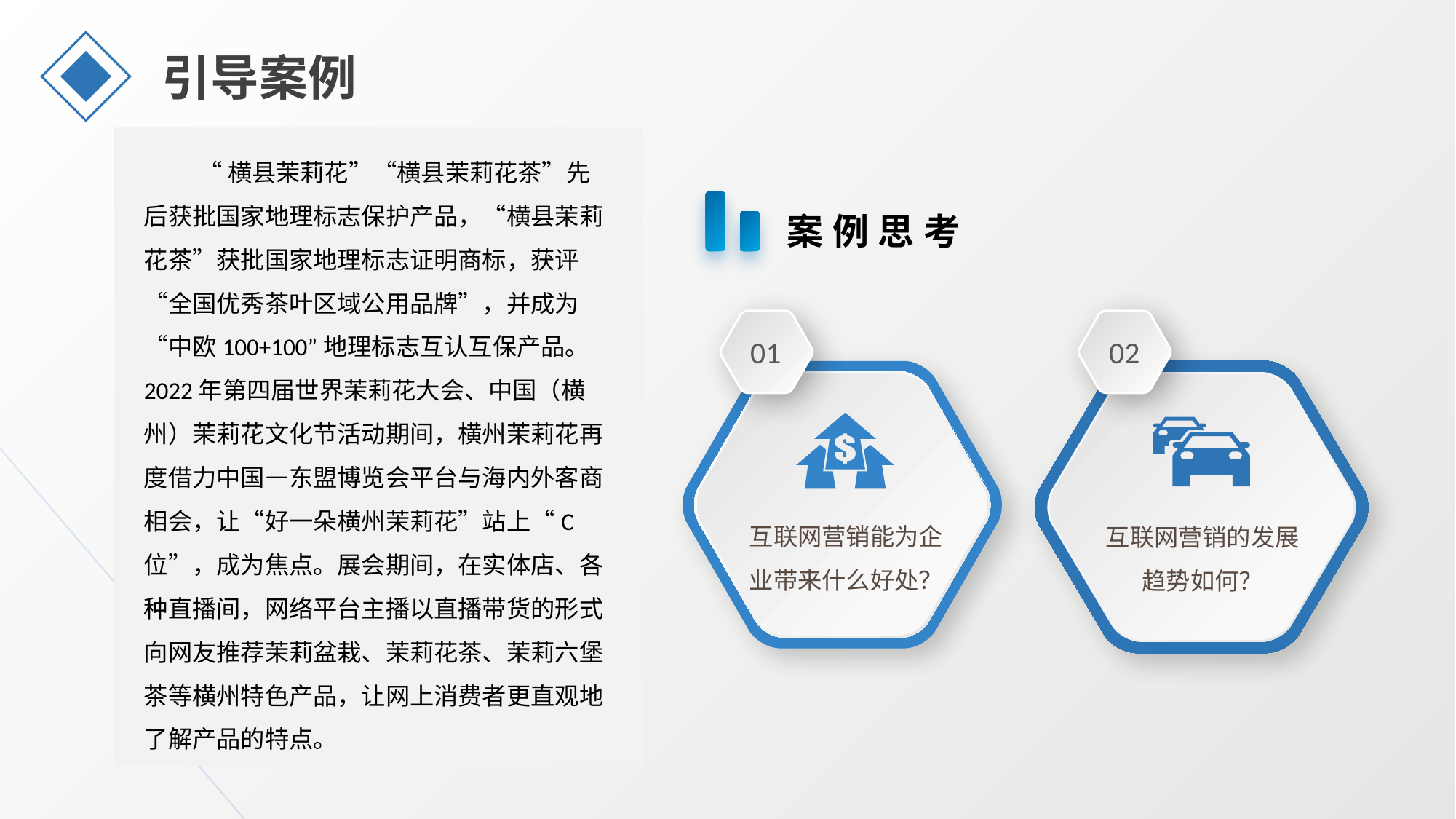

引导案例

 “横县茉莉花”“横县茉莉花茶”先后获批国家地理标志保护产品，“横县茉莉花茶”获批国家地理标志证明商标，获评“全国优秀茶叶区域公用品牌”，并成为“中欧100+100”地理标志互认互保产品。2022年第四届世界茉莉花大会、中国（横州）茉莉花文化节活动期间，横州茉莉花再度借力中国—东盟博览会平台与海内外客商相会，让“好一朵横州茉莉花”站上“C 位”，成为焦点。展会期间，在实体店、各种直播间，网络平台主播以直播带货的形式向网友推荐茉莉盆栽、茉莉花茶、茉莉六堡茶等横州特色产品，让网上消费者更直观地了解产品的特点。

案例思考

01

02

互联网营销能为企业带来什么好处？
互联网营销的发展趋势如何？